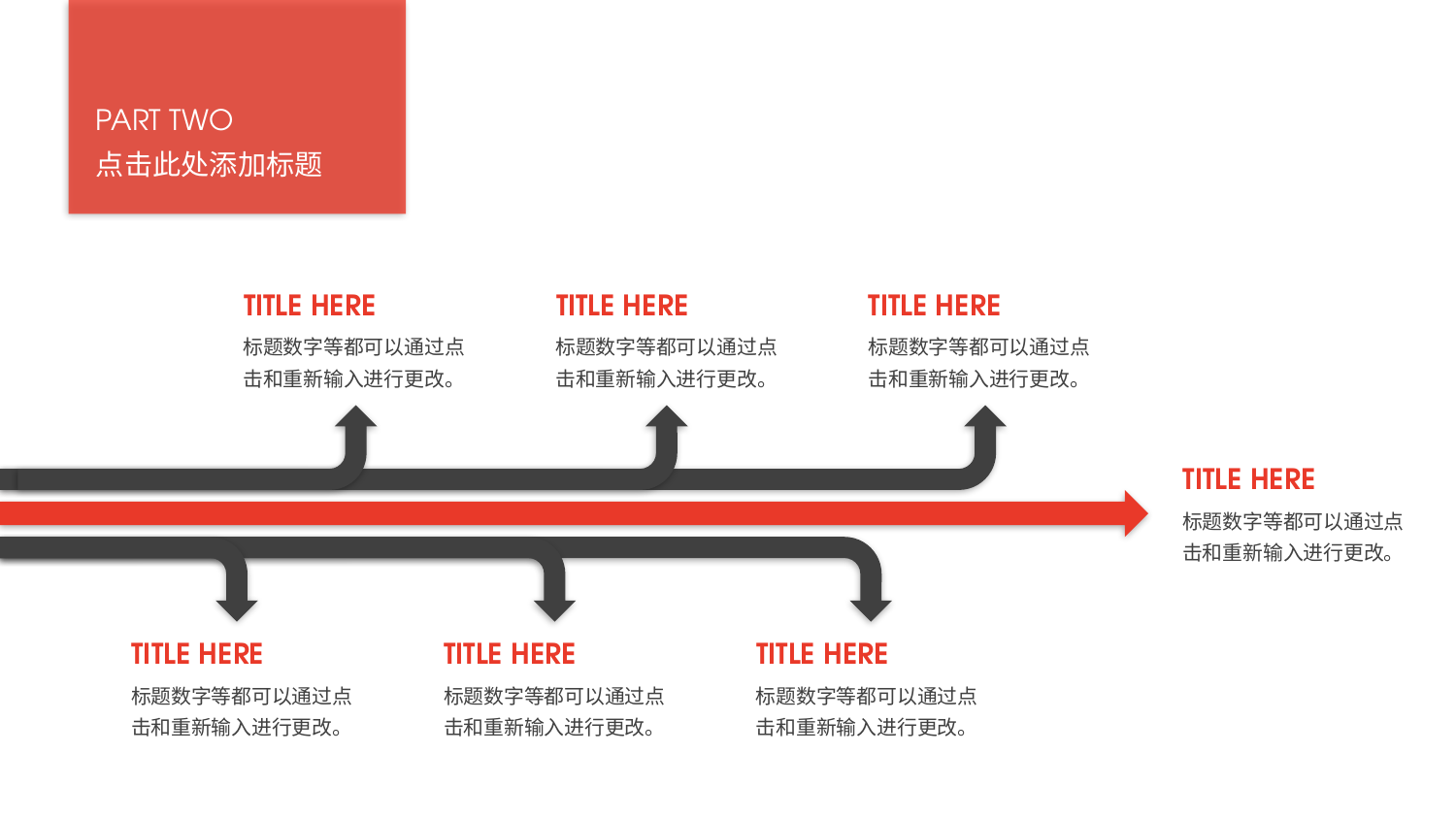

PART TWO
点击此处添加标题

TITLE HERE
标题数字等都可以通过点击和重新输入进行更改。
TITLE HERE
标题数字等都可以通过点击和重新输入进行更改。
TITLE HERE
标题数字等都可以通过点击和重新输入进行更改。

TITLE HERE
标题数字等都可以通过点击和重新输入进行更改。

TITLE HERE
标题数字等都可以通过点击和重新输入进行更改。
TITLE HERE
标题数字等都可以通过点击和重新输入进行更改。
TITLE HERE
标题数字等都可以通过点击和重新输入进行更改。